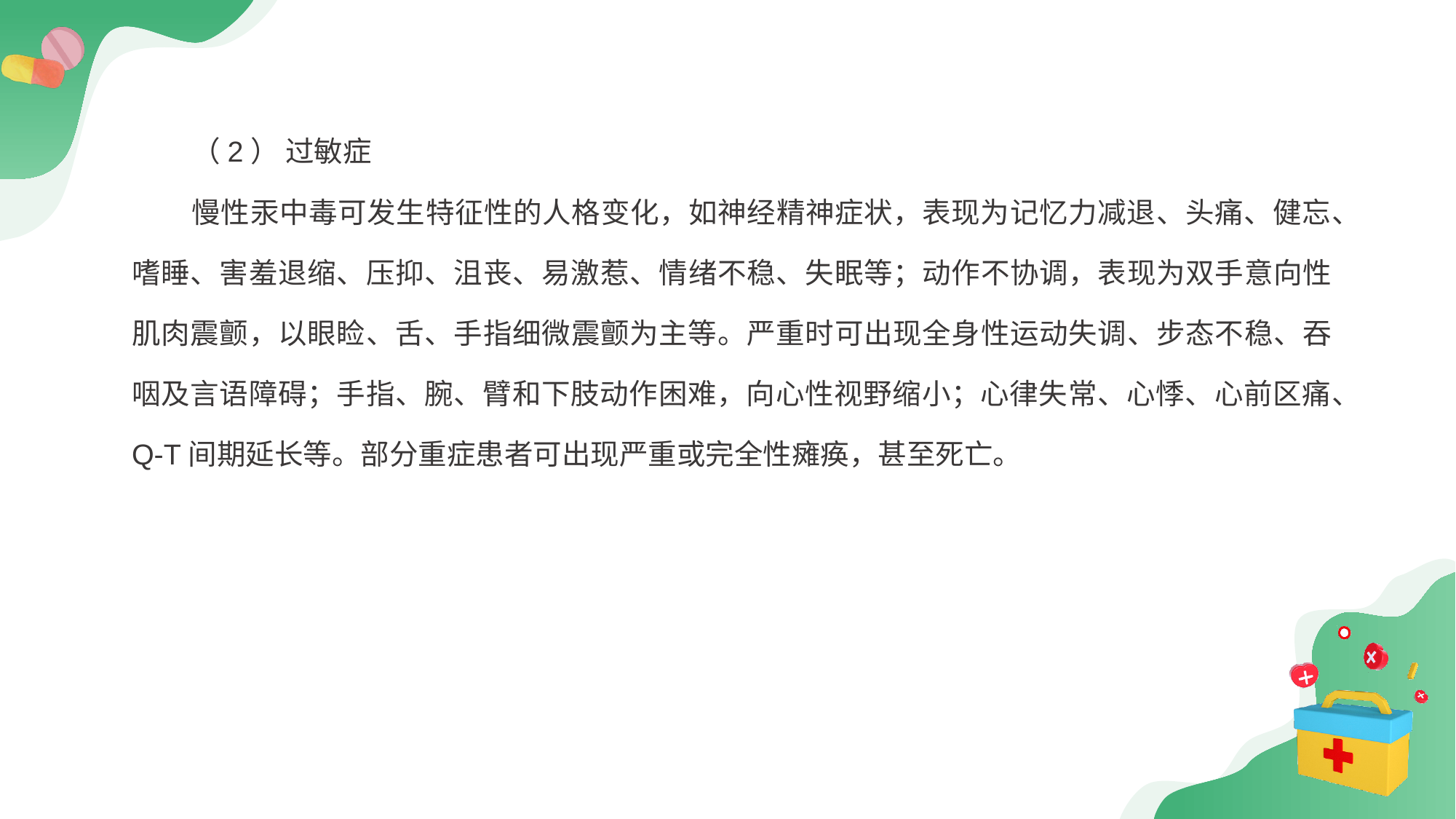

（2） 过敏症
慢性汞中毒可发生特征性的人格变化，如神经精神症状，表现为记忆力减退、头痛、健忘、嗜睡、害羞退缩、压抑、沮丧、易激惹、情绪不稳、失眠等；动作不协调，表现为双手意向性肌肉震颤，以眼睑、舌、手指细微震颤为主等。严重时可出现全身性运动失调、步态不稳、吞咽及言语障碍；手指、腕、臂和下肢动作困难，向心性视野缩小；心律失常、心悸、心前区痛、Q-T间期延长等。部分重症患者可出现严重或完全性瘫痪，甚至死亡。